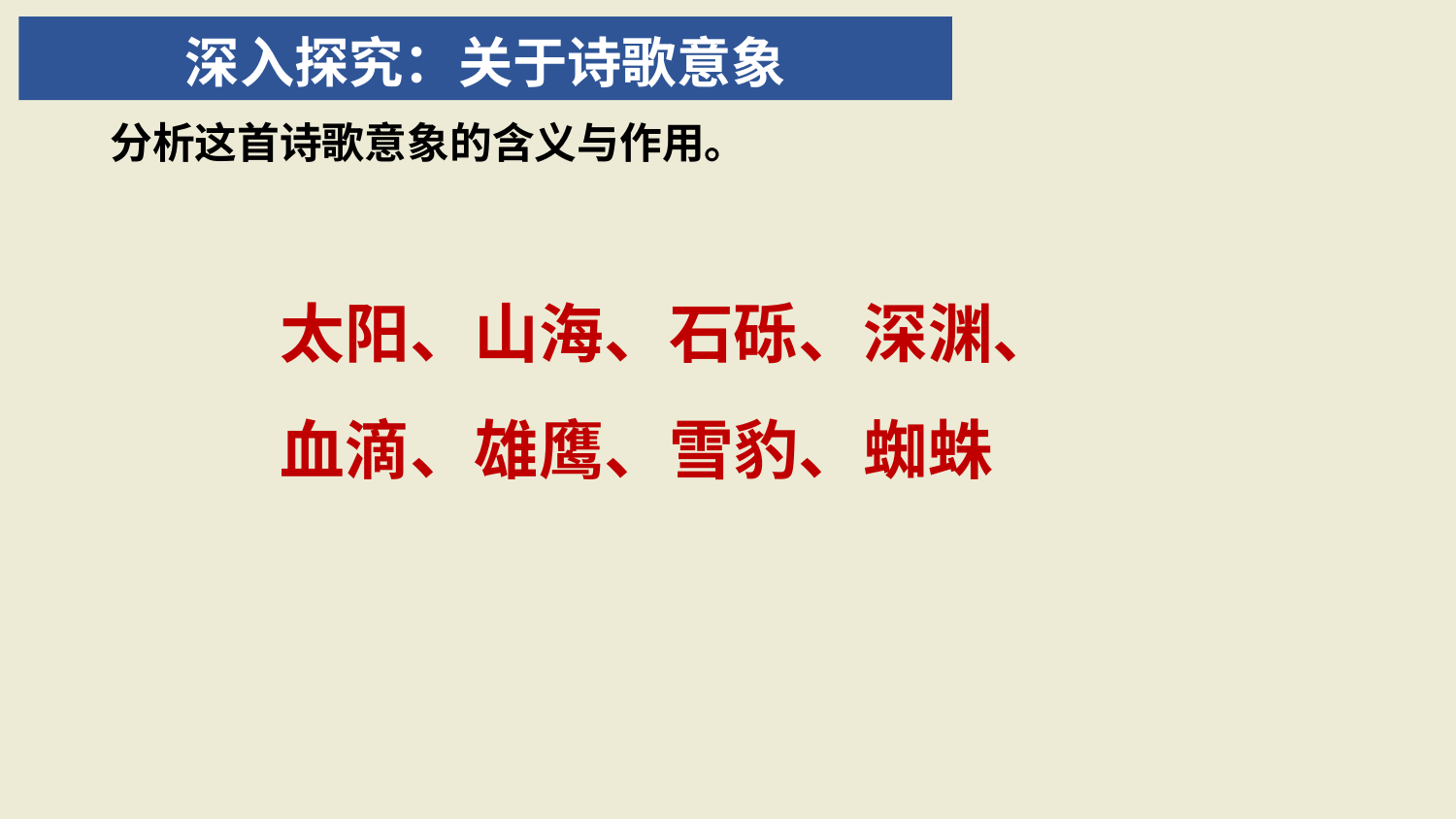

# 深入探究：关于诗歌意象
分析这首诗歌意象的含义与作用。
太阳、山海、石砾、深渊、血滴、雄鹰、雪豹、蜘蛛